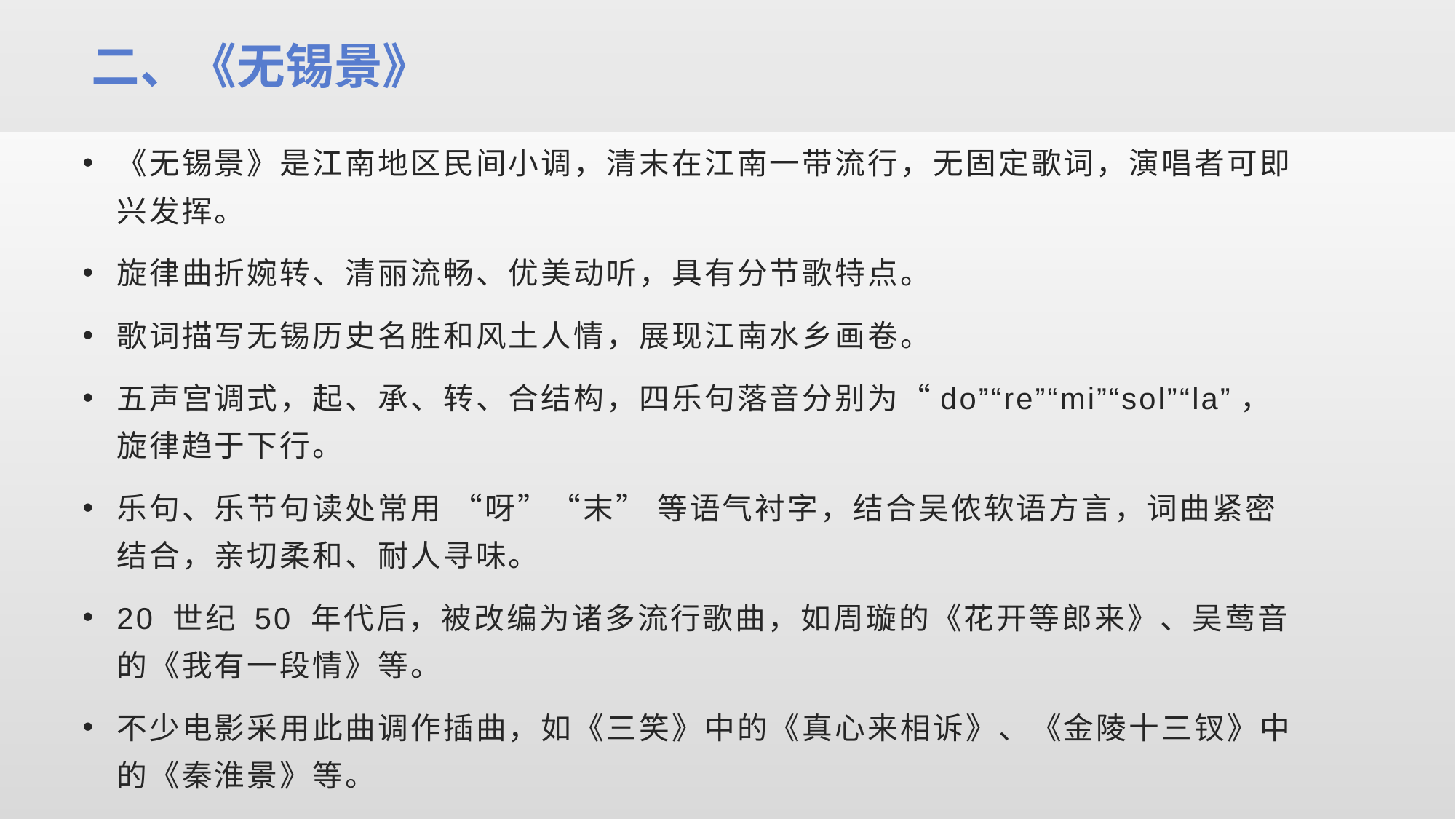

二、《无锡景》
《无锡景》是江南地区民间小调，清末在江南一带流行，无固定歌词，演唱者可即兴发挥。
旋律曲折婉转、清丽流畅、优美动听，具有分节歌特点。
歌词描写无锡历史名胜和风土人情，展现江南水乡画卷。
五声宫调式，起、承、转、合结构，四乐句落音分别为“do”“re”“mi”“sol”“la”，旋律趋于下行。
乐句、乐节句读处常用 “呀”“末” 等语气衬字，结合吴侬软语方言，词曲紧密结合，亲切柔和、耐人寻味。
20 世纪 50 年代后，被改编为诸多流行歌曲，如周璇的《花开等郎来》、吴莺音的《我有一段情》等。
不少电影采用此曲调作插曲，如《三笑》中的《真心来相诉》、《金陵十三钗》中的《秦淮景》等。